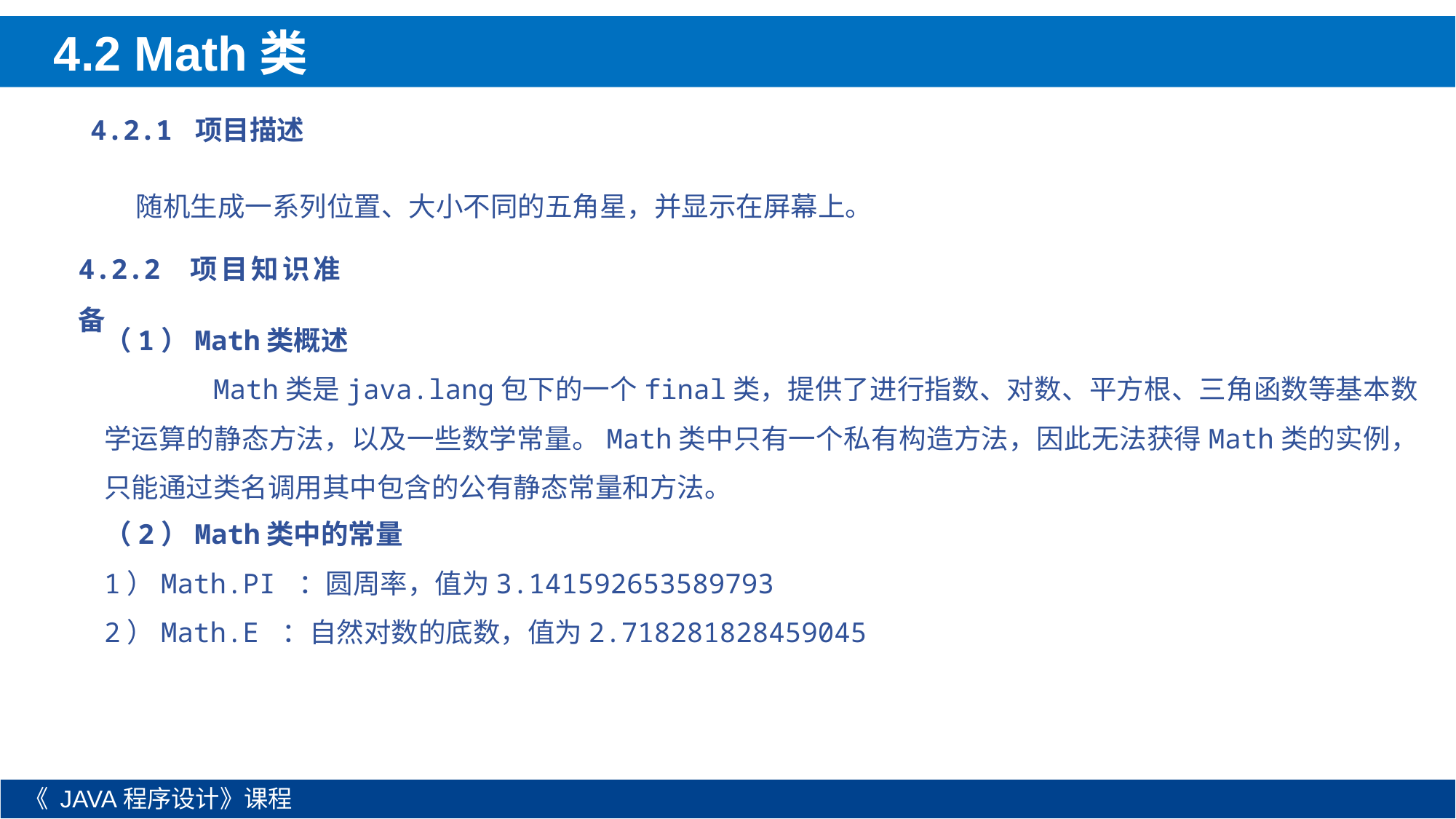

4.2 Math类
4.2.1 项目描述
随机生成一系列位置、大小不同的五角星，并显示在屏幕上。
4.2.2 项目知识准备
（1）Math类概述
	Math类是java.lang包下的一个final类，提供了进行指数、对数、平方根、三角函数等基本数学运算的静态方法，以及一些数学常量。Math类中只有一个私有构造方法，因此无法获得Math类的实例，只能通过类名调用其中包含的公有静态常量和方法。
（2）Math类中的常量
1）Math.PI ：圆周率，值为3.141592653589793
2）Math.E ：自然对数的底数，值为2.718281828459045
《 JAVA程序设计》课程